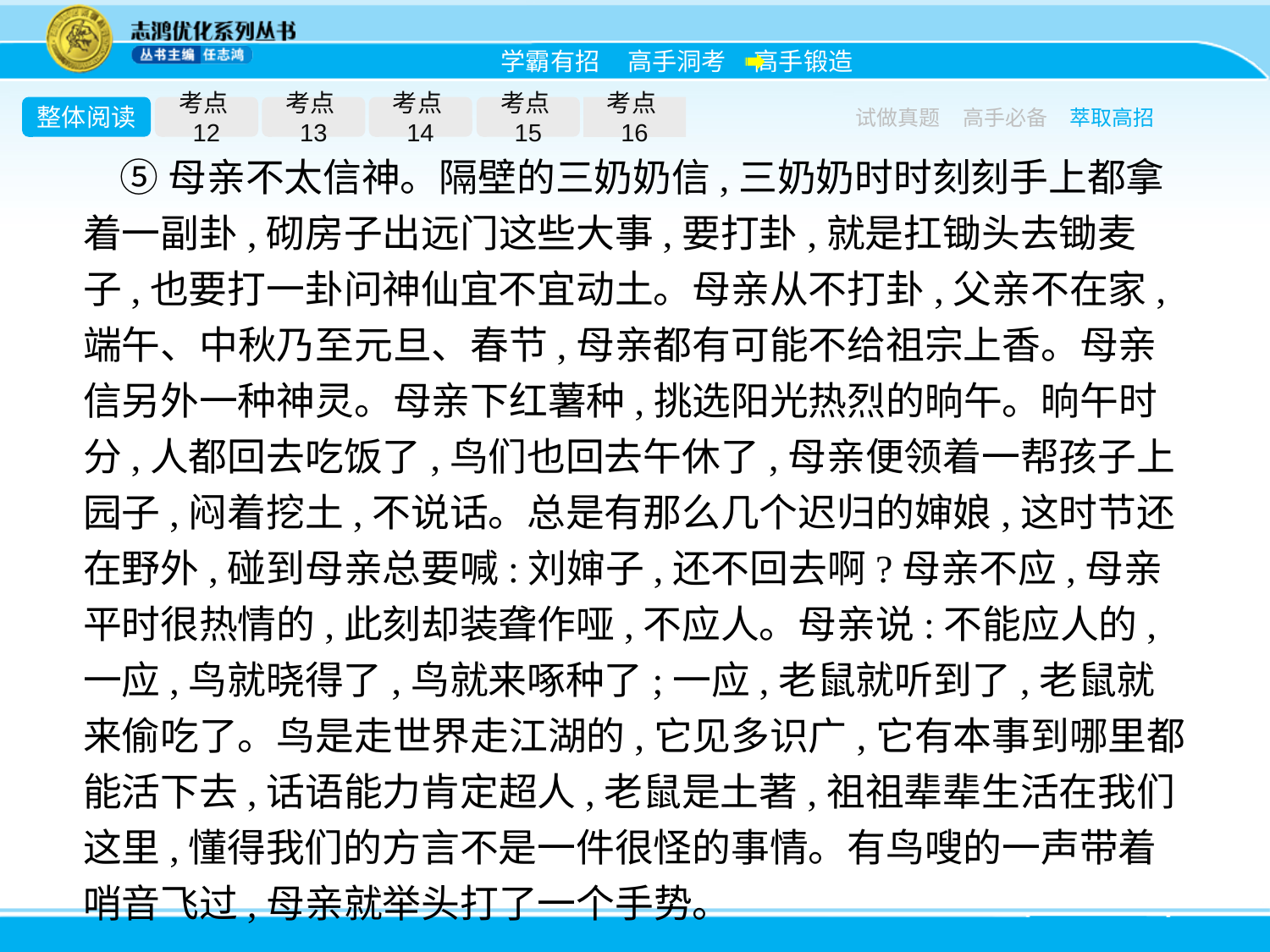

整体阅读
考点12
考点13
考点14
考点15
考点16
试做真题
高手必备
萃取高招
⑤母亲不太信神。隔壁的三奶奶信,三奶奶时时刻刻手上都拿着一副卦,砌房子出远门这些大事,要打卦,就是扛锄头去锄麦子,也要打一卦问神仙宜不宜动土。母亲从不打卦,父亲不在家,端午、中秋乃至元旦、春节,母亲都有可能不给祖宗上香。母亲信另外一种神灵。母亲下红薯种,挑选阳光热烈的晌午。晌午时分,人都回去吃饭了,鸟们也回去午休了,母亲便领着一帮孩子上园子,闷着挖土,不说话。总是有那么几个迟归的婶娘,这时节还在野外,碰到母亲总要喊:刘婶子,还不回去啊?母亲不应,母亲平时很热情的,此刻却装聋作哑,不应人。母亲说:不能应人的,一应,鸟就晓得了,鸟就来啄种了;一应,老鼠就听到了,老鼠就来偷吃了。鸟是走世界走江湖的,它见多识广,它有本事到哪里都能活下去,话语能力肯定超人,老鼠是土著,祖祖辈辈生活在我们这里,懂得我们的方言不是一件很怪的事情。有鸟嗖的一声带着哨音飞过,母亲就举头打了一个手势。